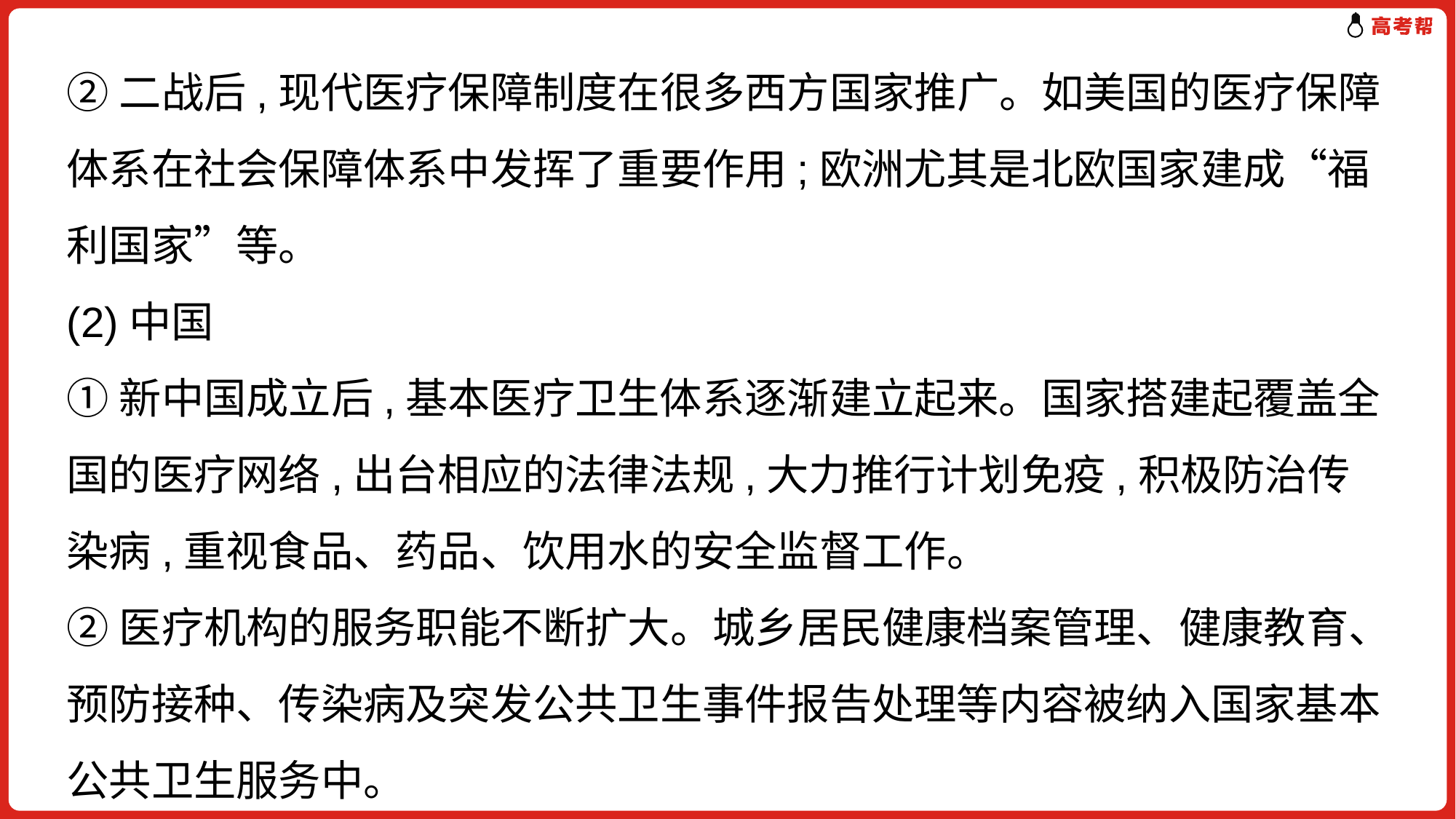

②二战后,现代医疗保障制度在很多西方国家推广。如美国的医疗保障体系在社会保障体系中发挥了重要作用;欧洲尤其是北欧国家建成“福利国家”等。
(2)中国
①新中国成立后,基本医疗卫生体系逐渐建立起来。国家搭建起覆盖全国的医疗网络,出台相应的法律法规,大力推行计划免疫,积极防治传染病,重视食品、药品、饮用水的安全监督工作。
②医疗机构的服务职能不断扩大。城乡居民健康档案管理、健康教育、预防接种、传染病及突发公共卫生事件报告处理等内容被纳入国家基本公共卫生服务中。